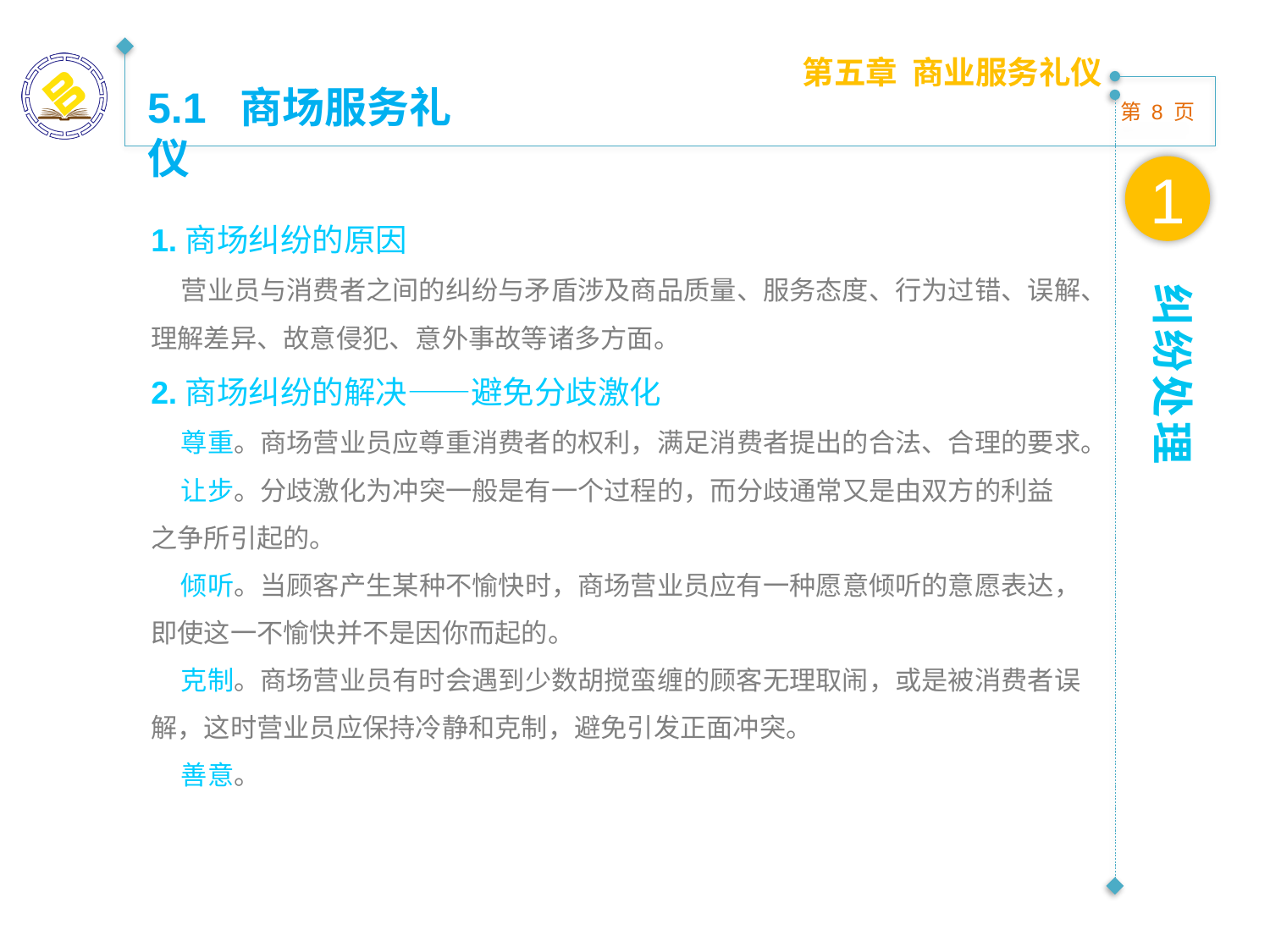

第五章  商业服务礼仪
5.1  商场服务礼仪
1
1.商场纠纷的原因
    营业员与消费者之间的纠纷与矛盾涉及商品质量、服务态度、行为过错、误解、理解差异、故意侵犯、意外事故等诸多方面。
2.商场纠纷的解决——避免分歧激化
    尊重。商场营业员应尊重消费者的权利，满足消费者提出的合法、合理的要求。
    让步。分歧激化为冲突一般是有一个过程的，而分歧通常又是由双方的利益
之争所引起的。
    倾听。当顾客产生某种不愉快时，商场营业员应有一种愿意倾听的意愿表达，
即使这一不愉快并不是因你而起的。
    克制。商场营业员有时会遇到少数胡搅蛮缠的顾客无理取闹，或是被消费者误
解，这时营业员应保持冷静和克制，避免引发正面冲突。
    善意。

纠纷处理